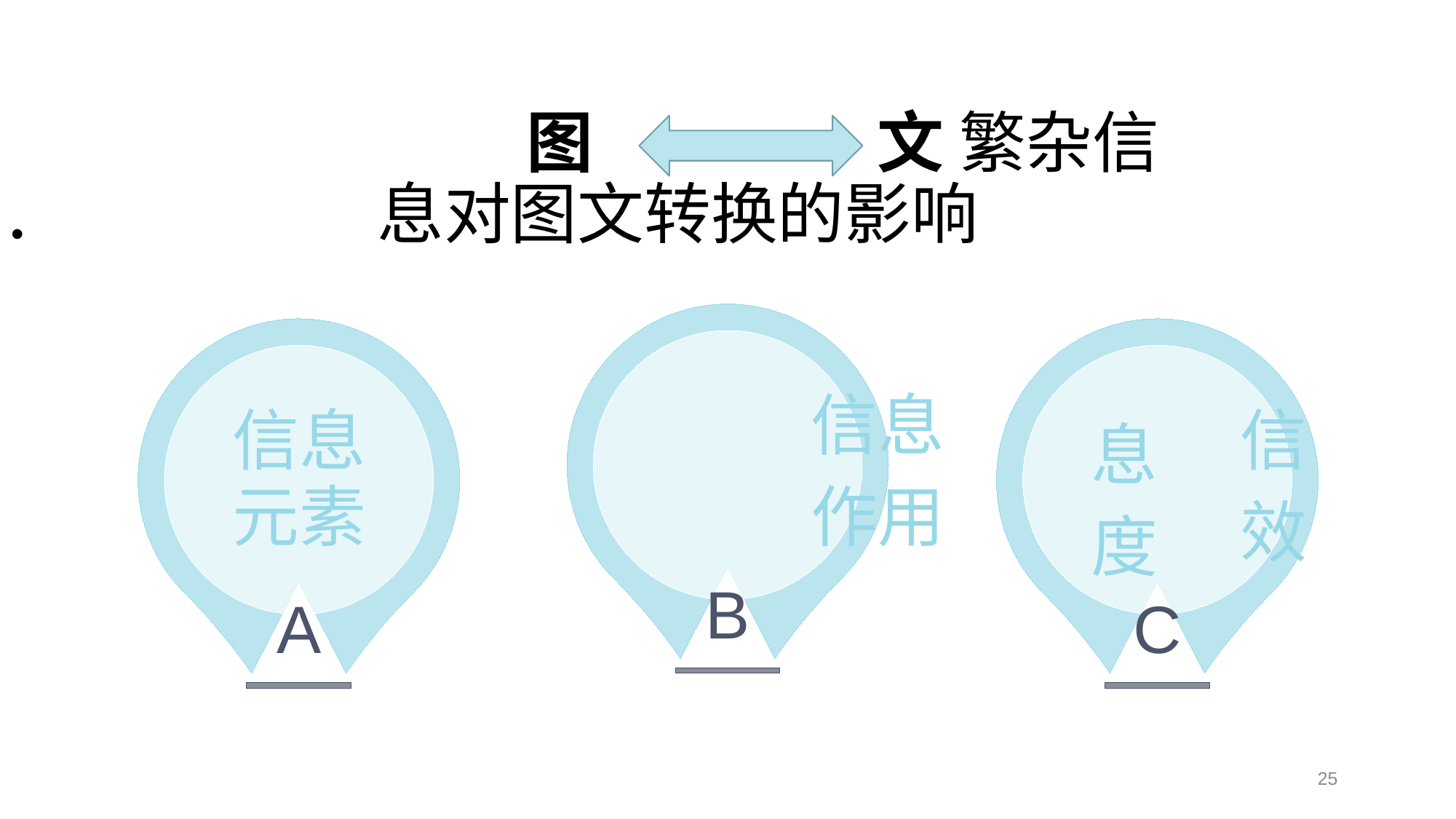

图 文 繁杂信息对图文转换的影响
信息
信息
作用
效度

•

信息
元素
B
A
C

25